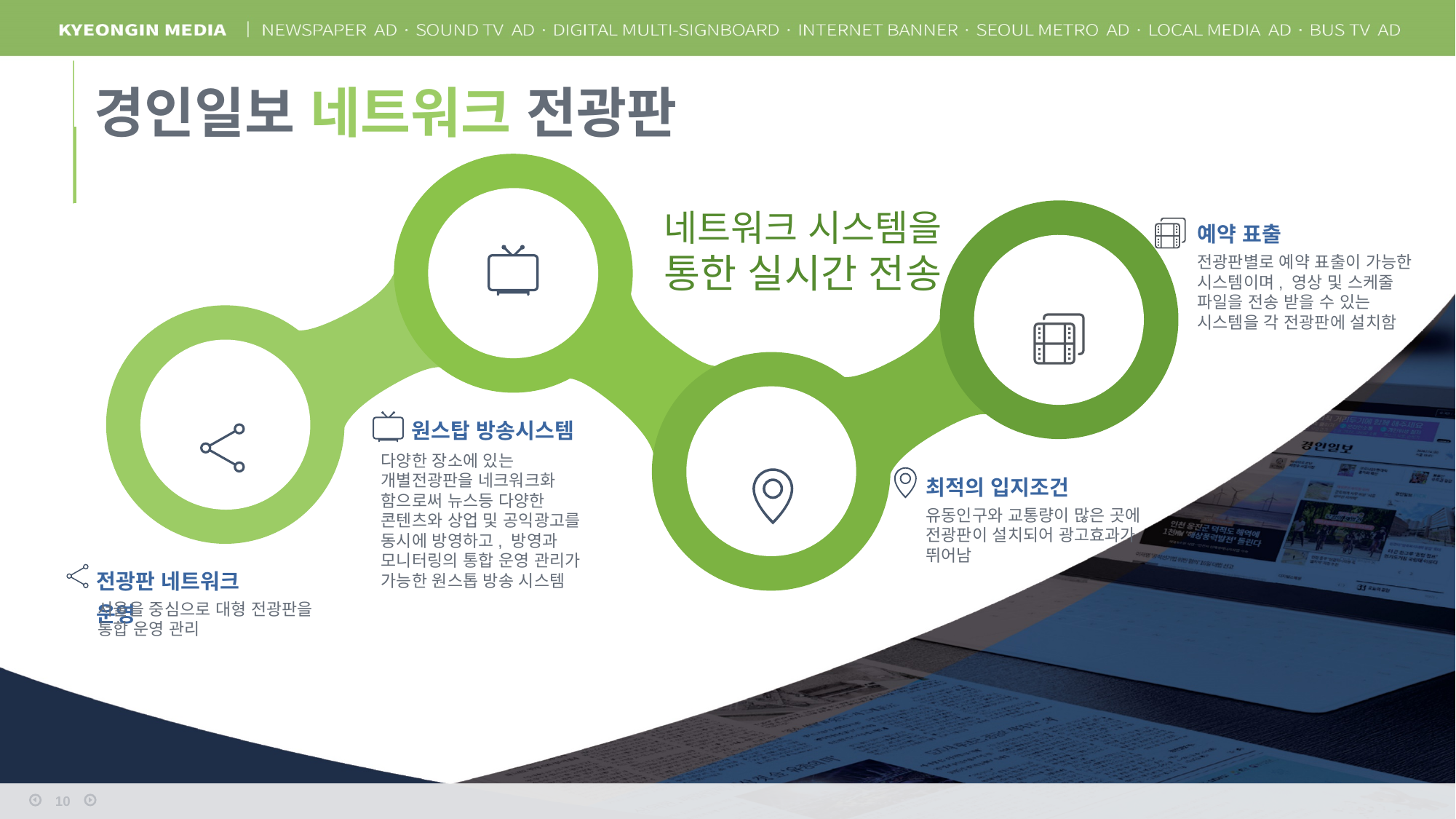

경인일보 네트워크 전광판

네트워크 시스템을 통한 실시간 전송

예약 표출

전광판별로 예약 표출이 가능한 시스템이며, 영상 및 스케줄 파일을 전송 받을 수 있는 시스템을 각 전광판에 설치함

원스탑 방송시스템

다양한 장소에 있는 개별전광판을 네크워크화 함으로써 뉴스등 다양한 콘텐츠와 상업 및 공익광고를 동시에 방영하고, 방영과 모니터링의 통합 운영 관리가 가능한 원스톱 방송 시스템
최적의 입지조건

유동인구와 교통량이 많은 곳에 전광판이 설치되어 광고효과가 뛰어남
전광판 네트워크 운영

서울을 중심으로 대형 전광판을 통합 운영 관리

10